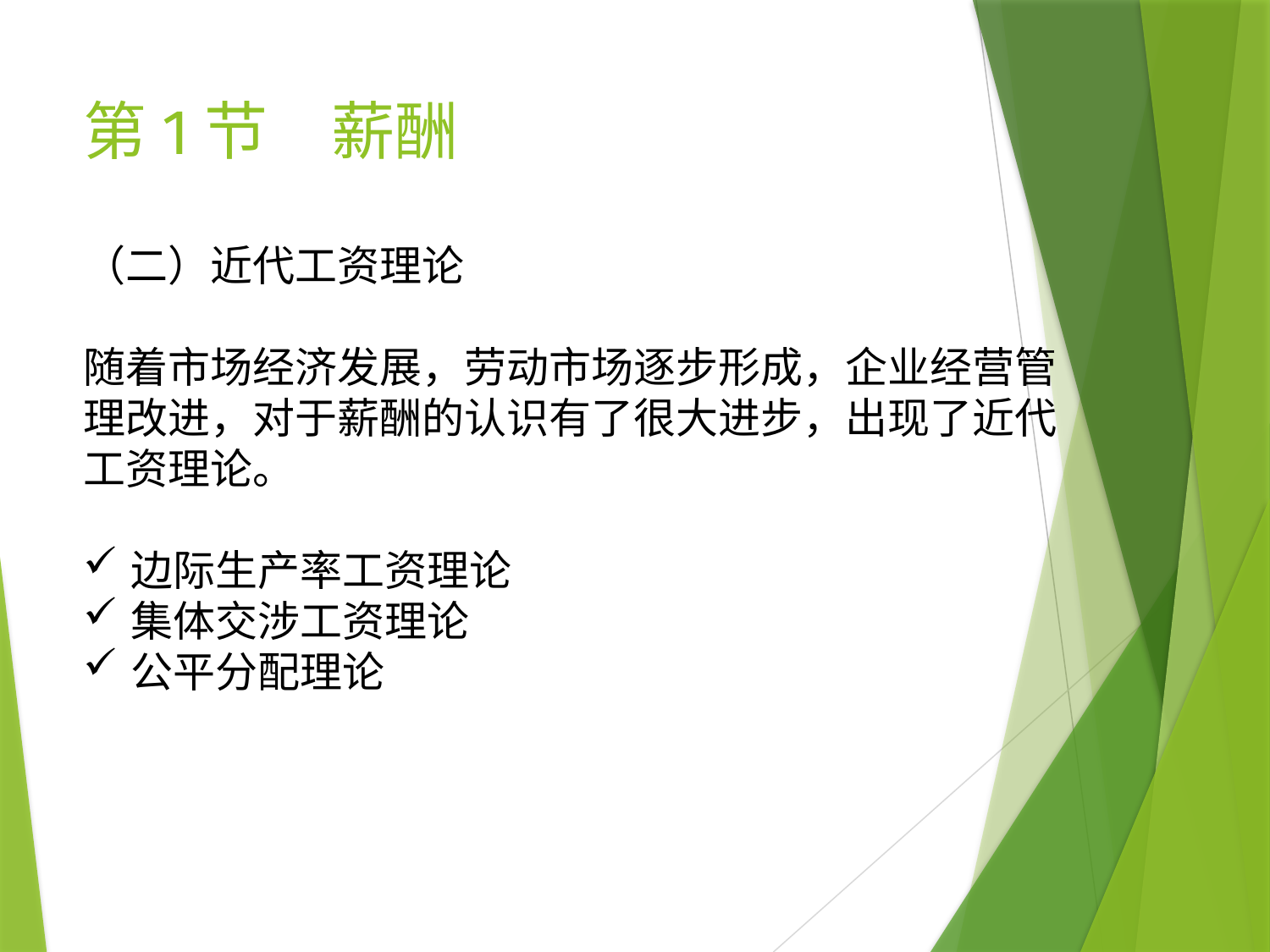

# 第1节　薪酬
（二）近代工资理论

随着市场经济发展，劳动市场逐步形成，企业经营管理改进，对于薪酬的认识有了很大进步，出现了近代工资理论。

边际生产率工资理论
集体交涉工资理论
公平分配理论